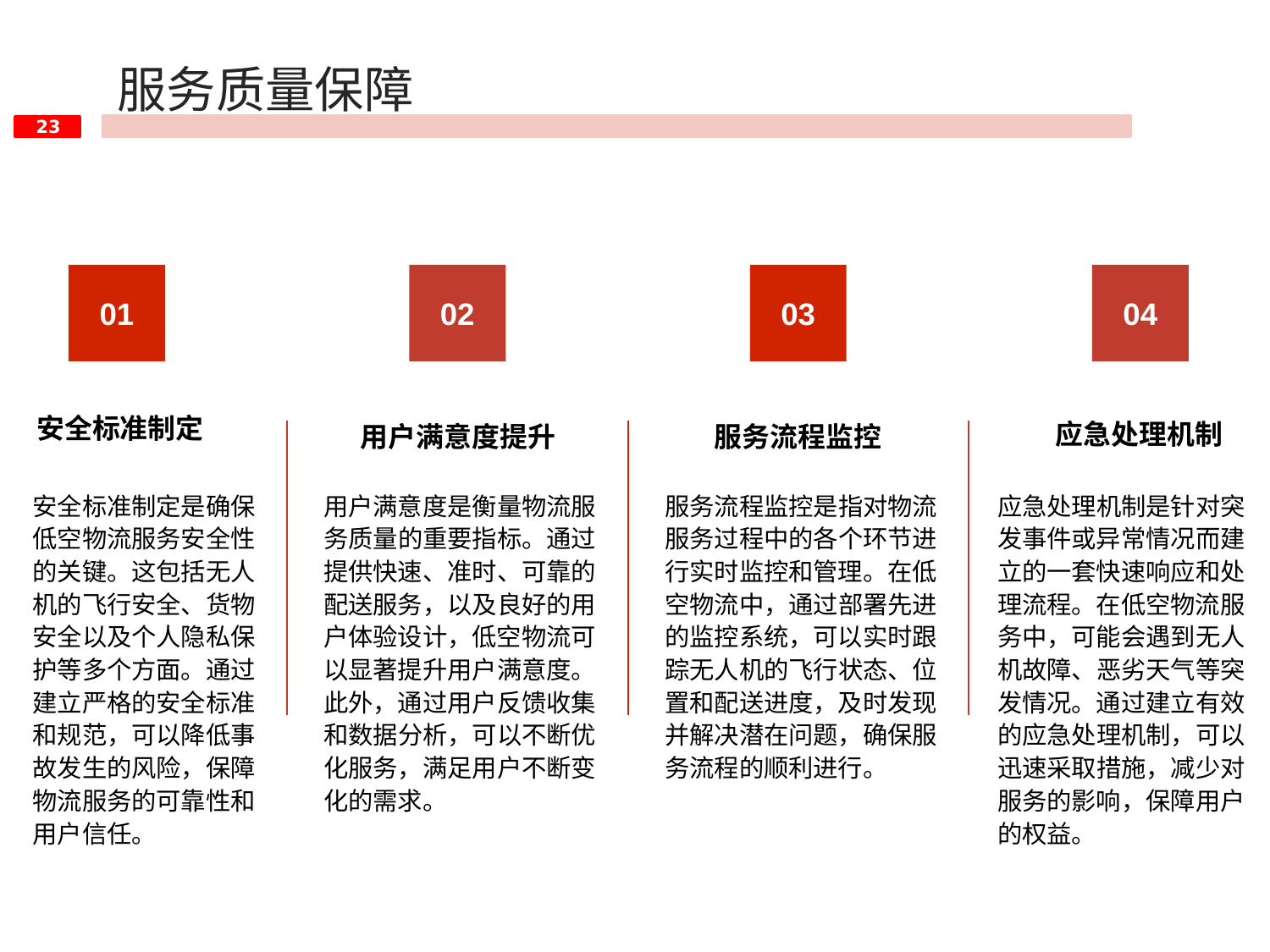

服务质量保障
23
01
02
03
04
安全标准制定
应急处理机制
用户满意度提升
服务流程监控
安全标准制定是确保低空物流服务安全性的关键。这包括无人机的飞行安全、货物安全以及个人隐私保护等多个方面。通过建立严格的安全标准和规范，可以降低事故发生的风险，保障物流服务的可靠性和用户信任。
用户满意度是衡量物流服务质量的重要指标。通过提供快速、准时、可靠的配送服务，以及良好的用户体验设计，低空物流可以显著提升用户满意度。此外，通过用户反馈收集和数据分析，可以不断优化服务，满足用户不断变化的需求。

服务流程监控是指对物流服务过程中的各个环节进行实时监控和管理。在低空物流中，通过部署先进的监控系统，可以实时跟踪无人机的飞行状态、位置和配送进度，及时发现并解决潜在问题，确保服务流程的顺利进行。

应急处理机制是针对突发事件或异常情况而建立的一套快速响应和处理流程。在低空物流服务中，可能会遇到无人机故障、恶劣天气等突发情况。通过建立有效的应急处理机制，可以迅速采取措施，减少对服务的影响，保障用户的权益。